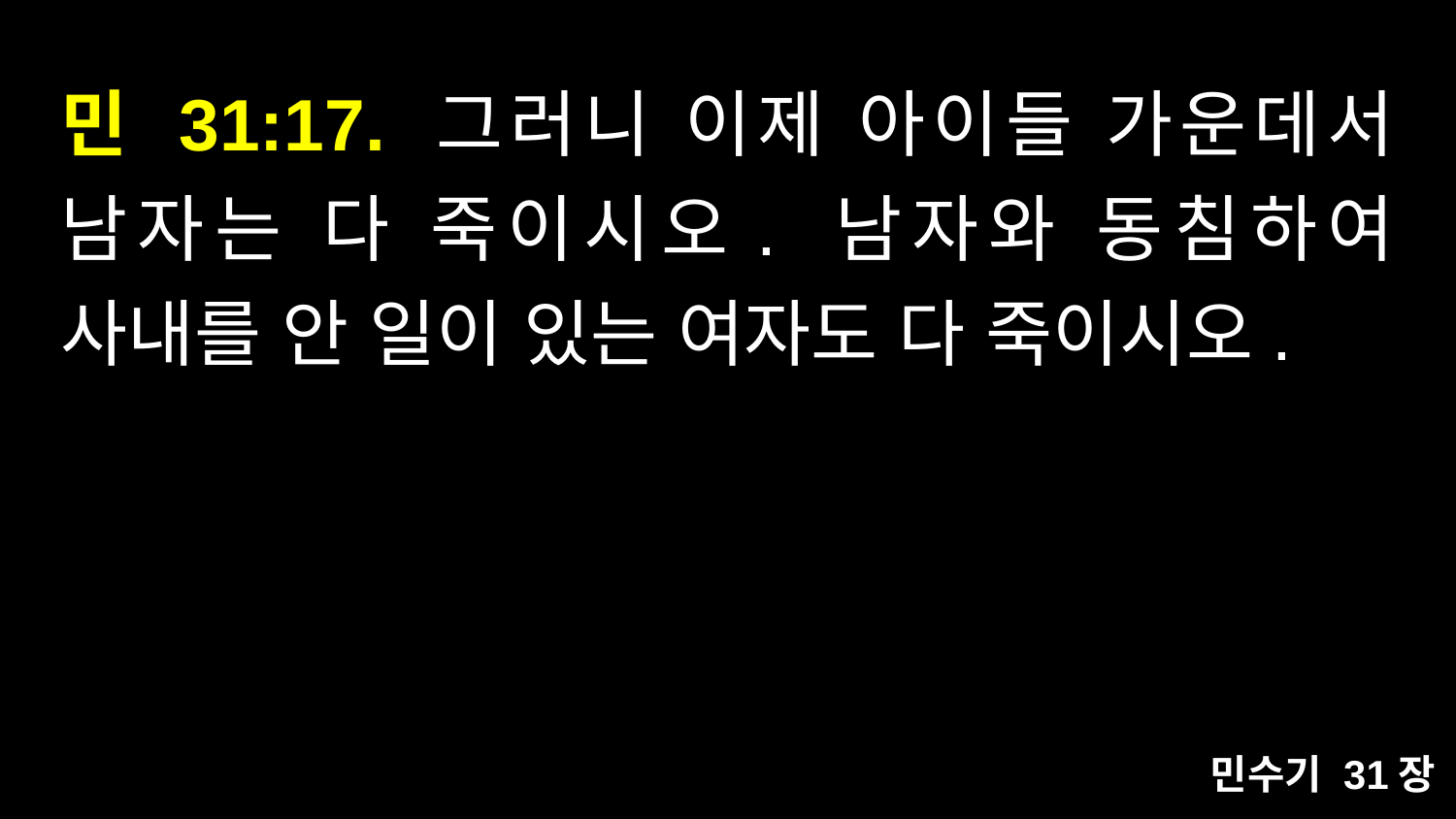

# 민 31:17. 그러니 이제 아이들 가운데서 남자는 다 죽이시오. 남자와 동침하여 사내를 안 일이 있는 여자도 다 죽이시오.
민수기 31장